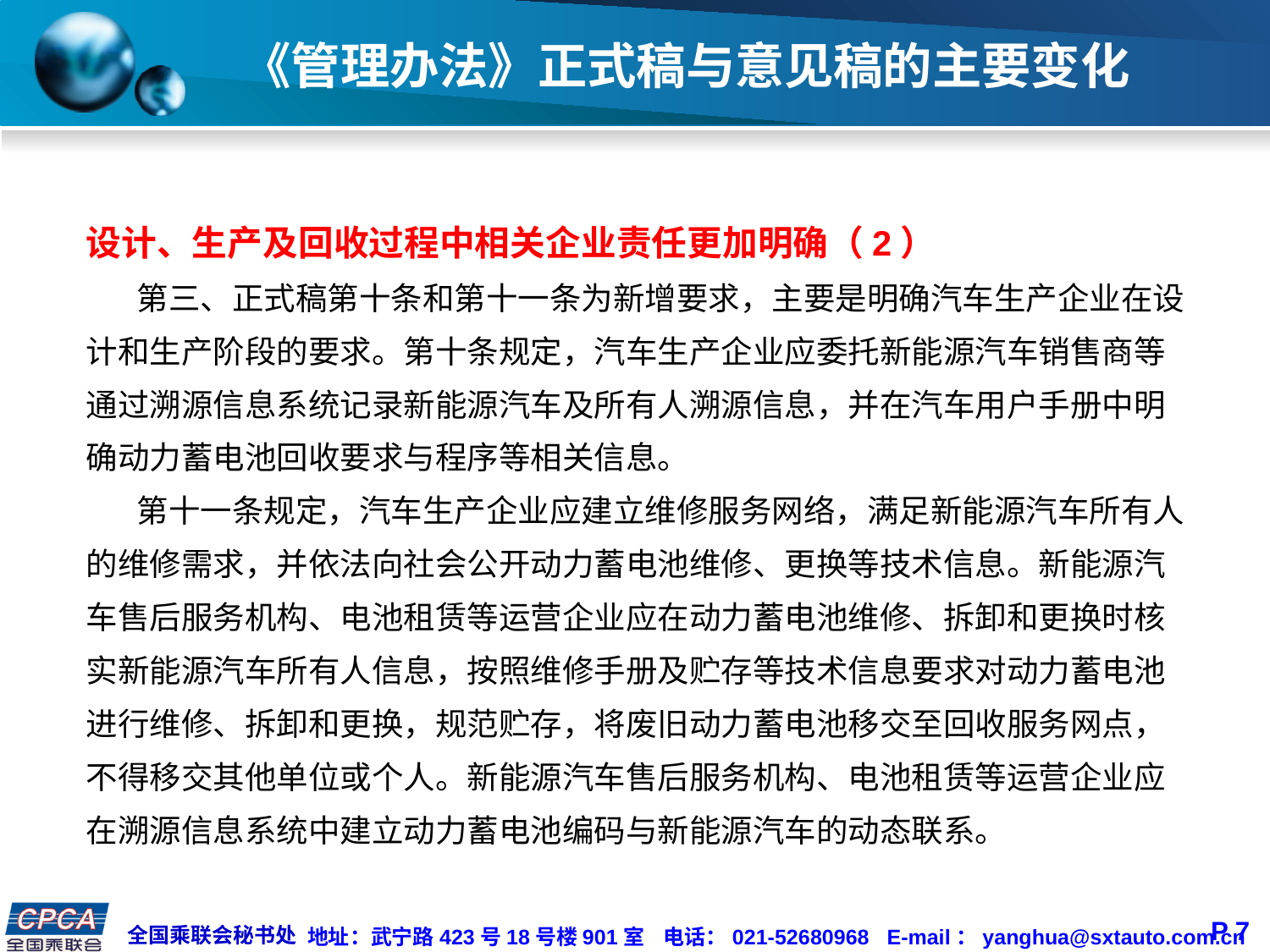

# 《管理办法》正式稿与意见稿的主要变化
设计、生产及回收过程中相关企业责任更加明确（2）
      第三、正式稿第十条和第十一条为新增要求，主要是明确汽车生产企业在设计和生产阶段的要求。第十条规定，汽车生产企业应委托新能源汽车销售商等通过溯源信息系统记录新能源汽车及所有人溯源信息，并在汽车用户手册中明确动力蓄电池回收要求与程序等相关信息。
      第十一条规定，汽车生产企业应建立维修服务网络，满足新能源汽车所有人的维修需求，并依法向社会公开动力蓄电池维修、更换等技术信息。新能源汽车售后服务机构、电池租赁等运营企业应在动力蓄电池维修、拆卸和更换时核实新能源汽车所有人信息，按照维修手册及贮存等技术信息要求对动力蓄电池进行维修、拆卸和更换，规范贮存，将废旧动力蓄电池移交至回收服务网点，不得移交其他单位或个人。新能源汽车售后服务机构、电池租赁等运营企业应在溯源信息系统中建立动力蓄电池编码与新能源汽车的动态联系。